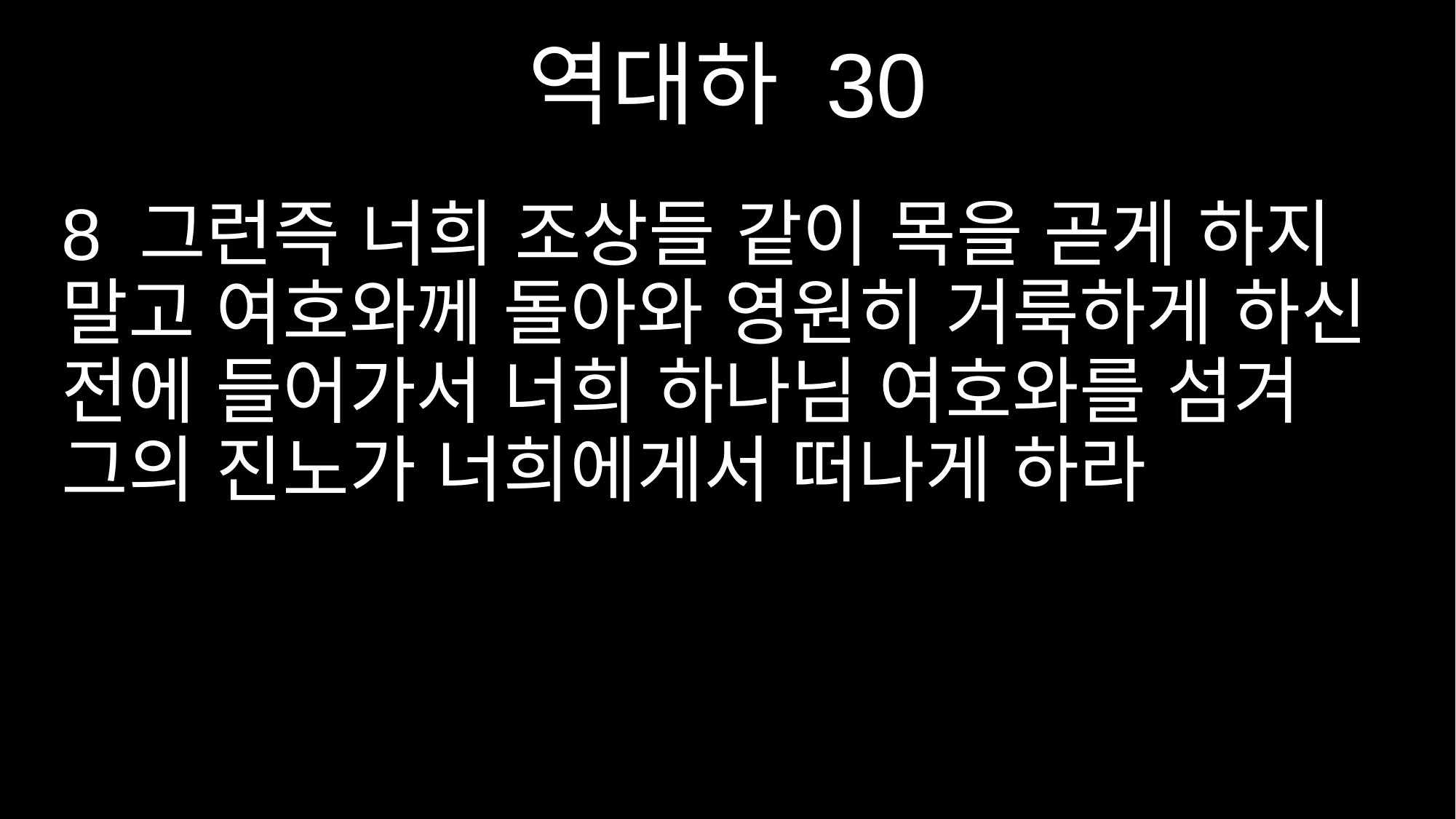

역대하 30
8 그런즉 너희 조상들 같이 목을 곧게 하지 말고 여호와께 돌아와 영원히 거룩하게 하신 전에 들어가서 너희 하나님 여호와를 섬겨 그의 진노가 너희에게서 떠나게 하라